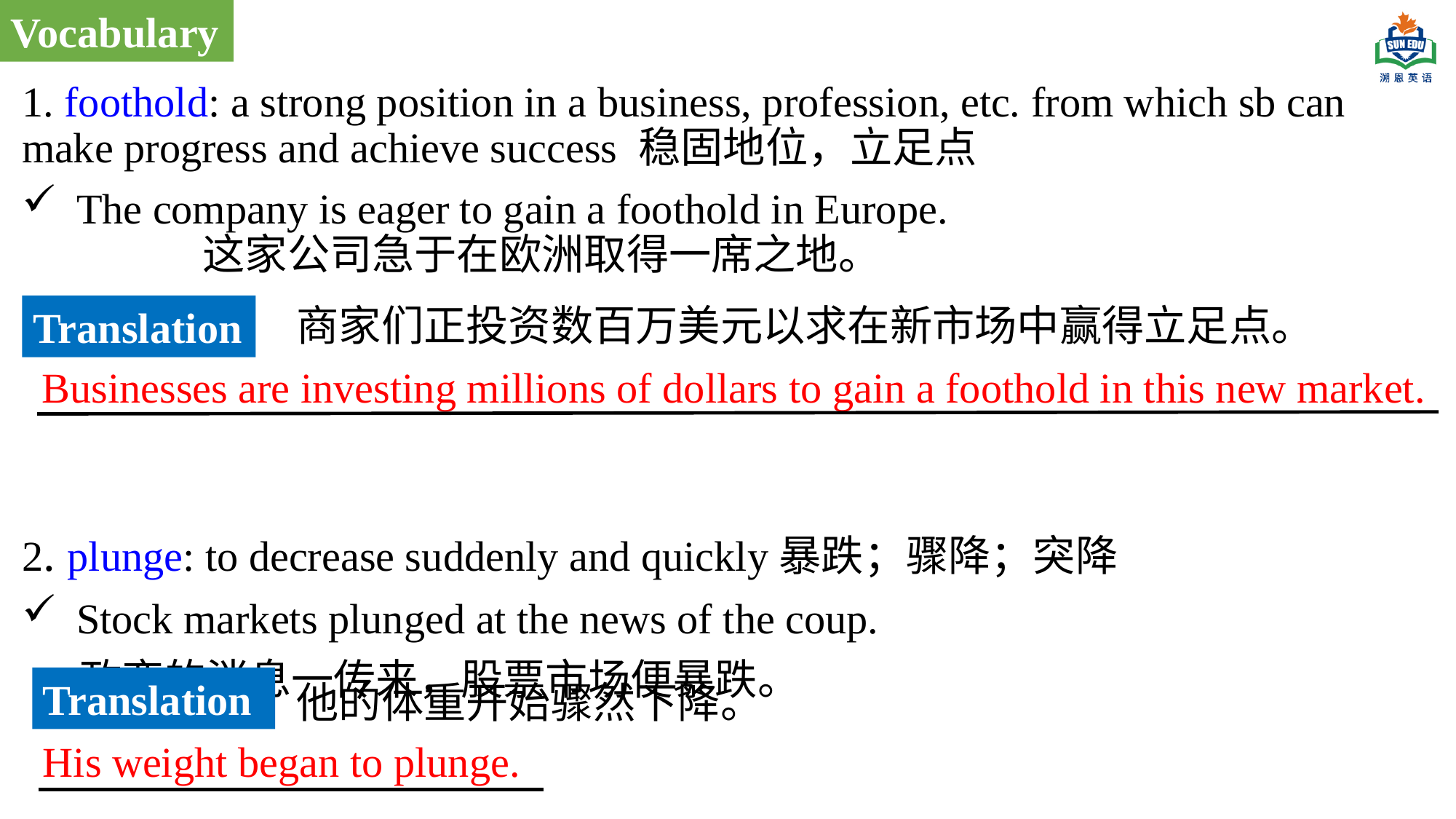

Vocabulary
1. foothold: a strong position in a business, profession, etc. from which sb can make progress and achieve success 稳固地位，立足点
The company is eager to gain a foothold in Europe.                                                       这家公司急于在欧洲取得一席之地。

2. plunge: to decrease suddenly and quickly暴跌；骤降；突降
Stock markets plunged at the news of the coup.
     政变的消息一传来，股票市场便暴跌。
商家们正投资数百万美元以求在新市场中赢得立足点。
Translation
Businesses are investing millions of dollars to gain a foothold in this new market.

Translation
他的体重开始骤然下降。
His weight began to plunge.